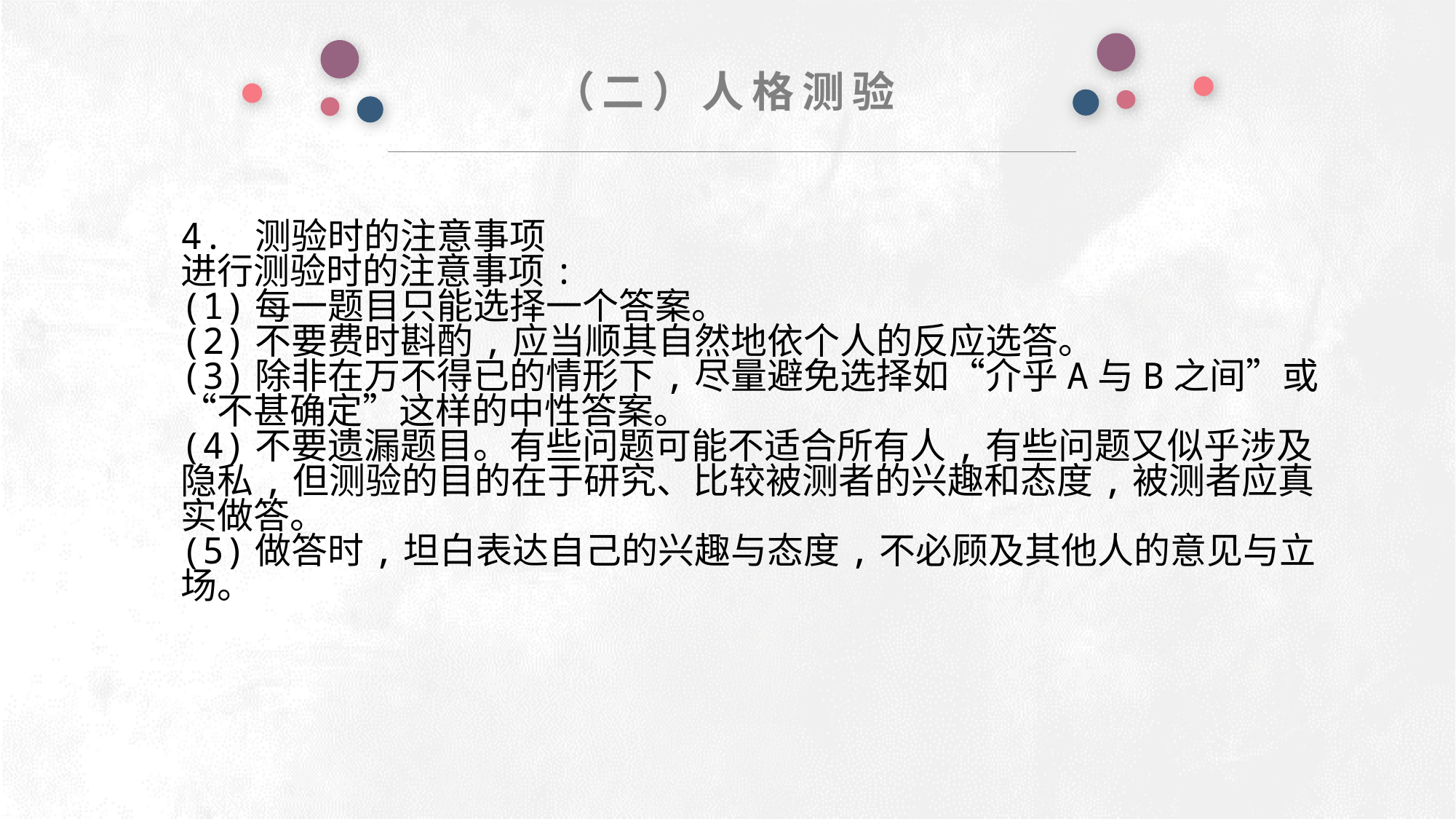

（二）人格测验

e7d195523061f1c0deeec63e560781cfd59afb0ea006f2a87ABB68BF51EA6619813959095094C18C62A12F549504892A4AAA8C1554C6663626E05CA27F281A14E6983772AFC3FB97135759321DEA3D70CCCB10945EC5A0322096E752803368C2184698845E3CCD6DB7F651295A8E4F3FDC19EA64A2B4A4AC1434B55AAE41CF0BF61B375C23F3039959E085EE760725AA
4. 测验时的注意事项
进行测验时的注意事项:
(1)每一题目只能选择一个答案。
(2)不要费时斟酌,应当顺其自然地依个人的反应选答。
(3)除非在万不得已的情形下,尽量避免选择如“介乎A与B之间”或“不甚确定”这样的中性答案。
(4)不要遗漏题目。有些问题可能不适合所有人,有些问题又似乎涉及隐私,但测验的目的在于研究、比较被测者的兴趣和态度,被测者应真实做答。
(5)做答时,坦白表达自己的兴趣与态度,不必顾及其他人的意见与立场。